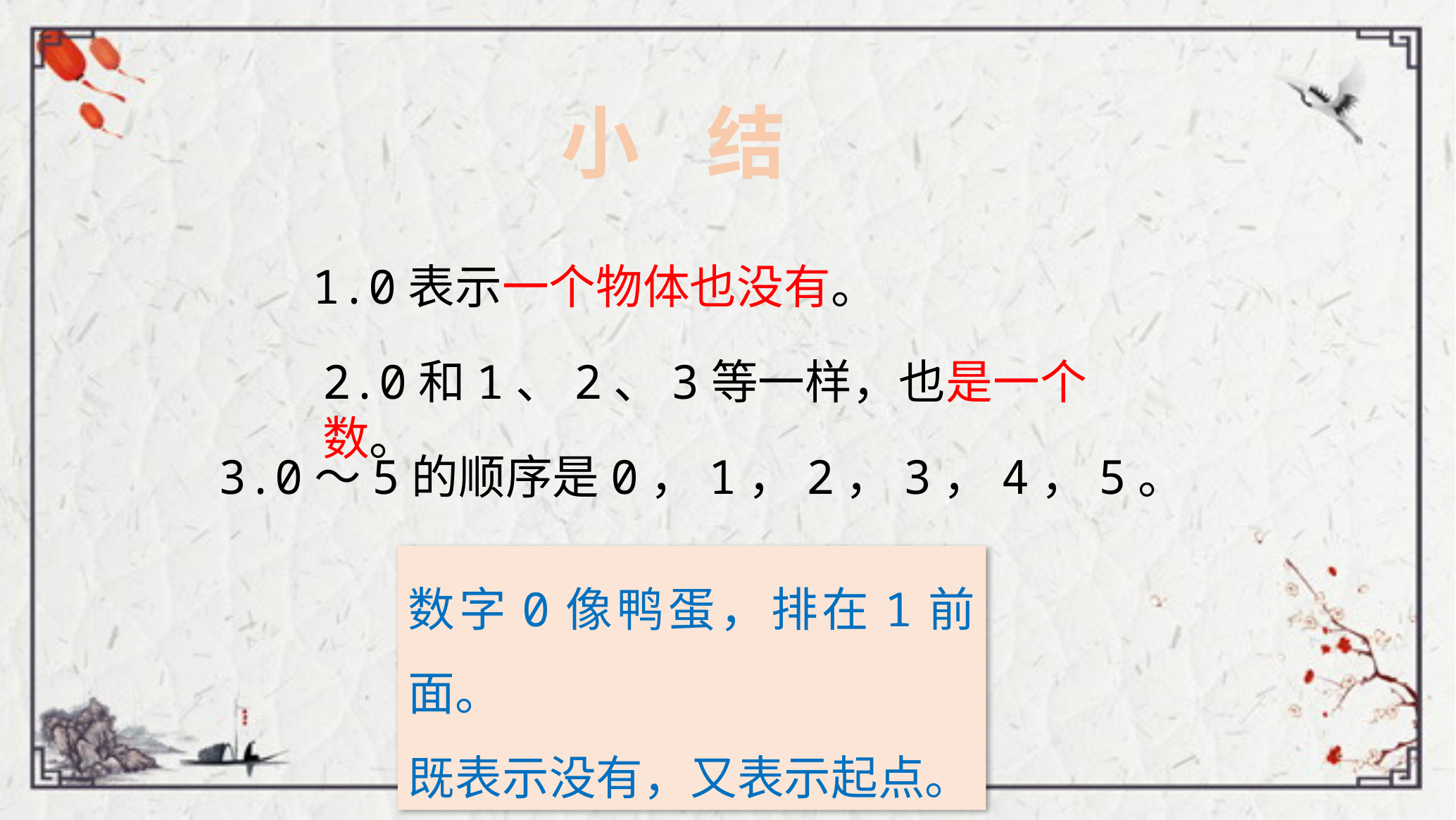

小   结
1.0表示一个物体也没有。
2.0和1、2、3等一样，也是一个数。
3.0～5的顺序是0，1，2，3，4，5。
数字0像鸭蛋，排在1前面。
既表示没有，又表示起点。